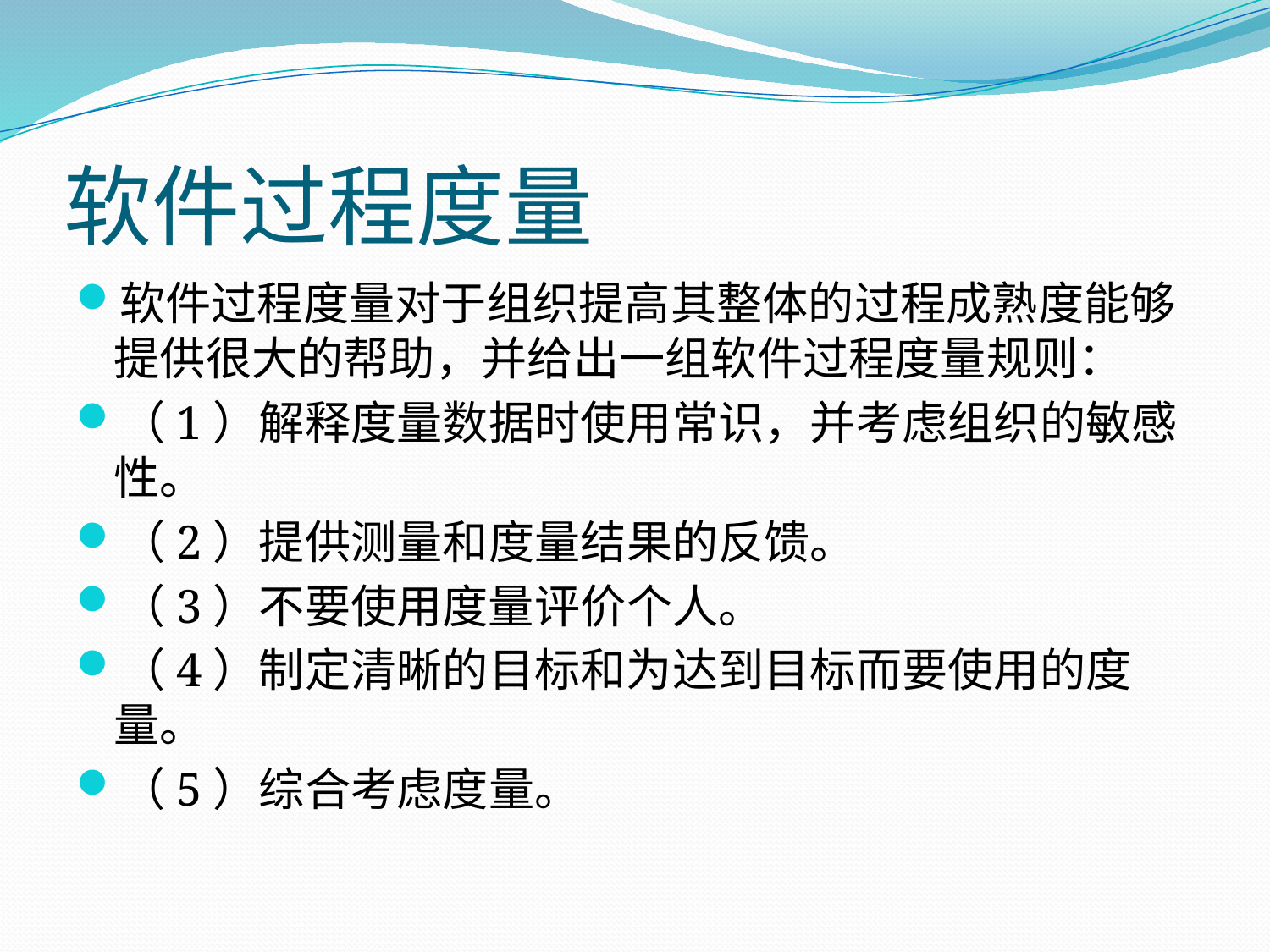

# 软件过程度量
软件过程度量对于组织提高其整体的过程成熟度能够提供很大的帮助，并给出一组软件过程度量规则：
（1）解释度量数据时使用常识，并考虑组织的敏感性。
（2）提供测量和度量结果的反馈。
（3）不要使用度量评价个人。
（4）制定清晰的目标和为达到目标而要使用的度量。
（5）综合考虑度量。